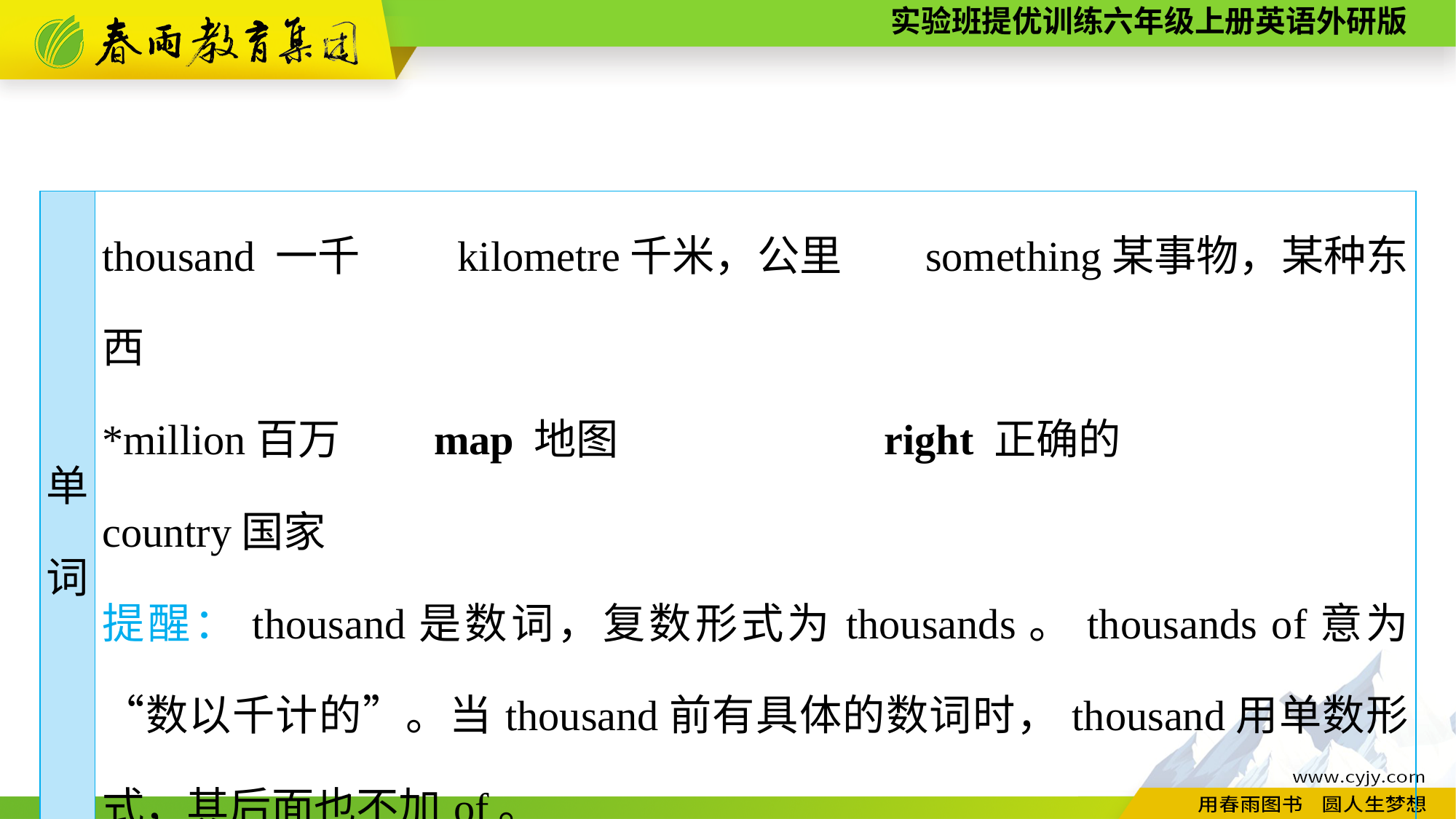

| 单 词 | thousand 一千　　kilometre千米，公里　 something某事物，某种东西 \*million百万 map 地图 right 正确的 country国家 提醒：thousand是数词，复数形式为thousands。thousands of意为“数以千计的”。当thousand前有具体的数词时，thousand用单数形式，其后面也不加of。 |
| --- | --- |